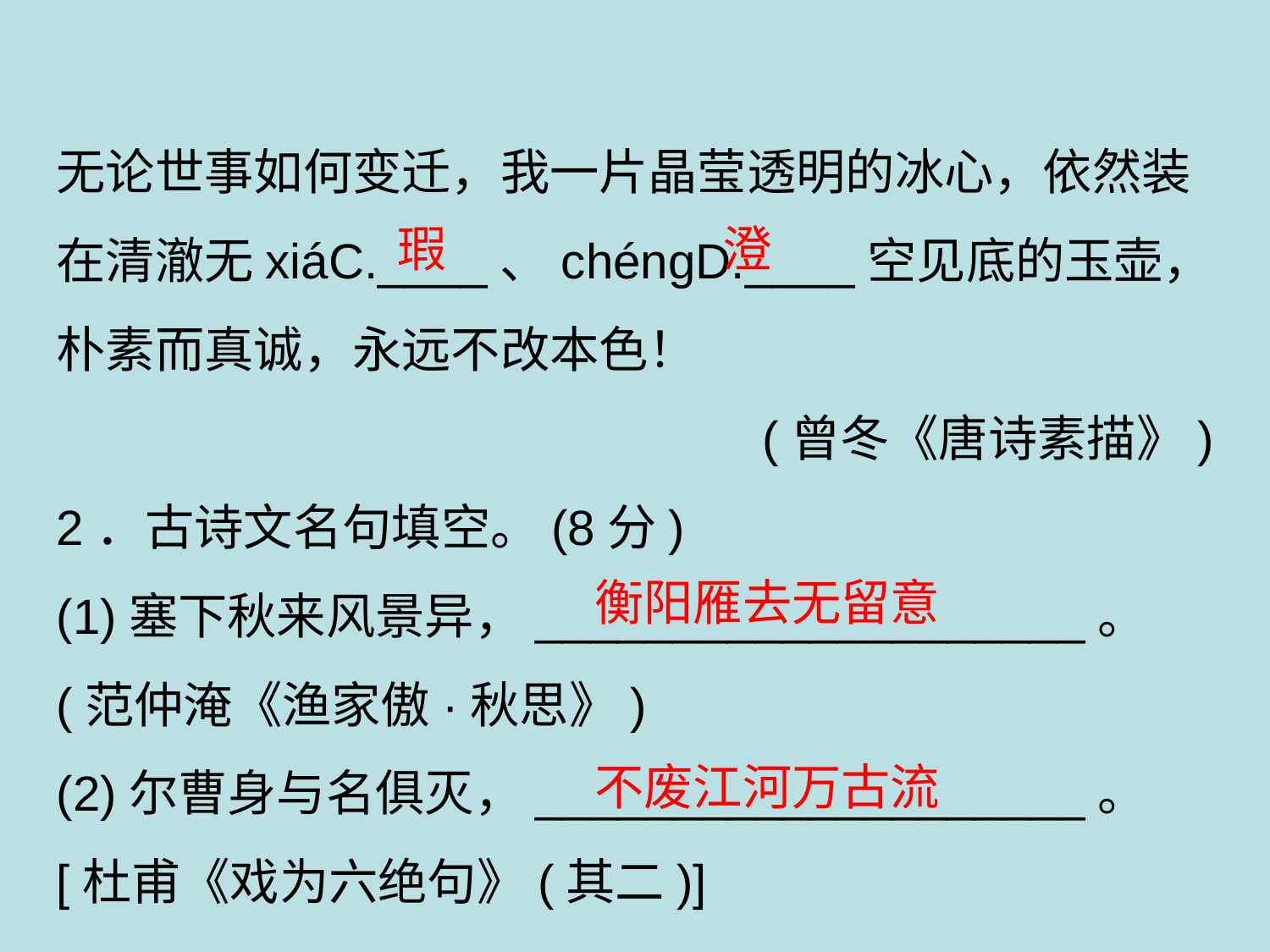

无论世事如何变迁，我一片晶莹透明的冰心，依然装在清澈无xiáC.____、chéngD.____空见底的玉壶，朴素而真诚，永远不改本色！
(曾冬《唐诗素描》)
2．古诗文名句填空。(8分)
(1)塞下秋来风景异，____________________。(范仲淹《渔家傲·秋思》)
(2)尔曹身与名俱灭，____________________。[杜甫《戏为六绝句》(其二)]
瑕
澄
衡阳雁去无留意
不废江河万古流